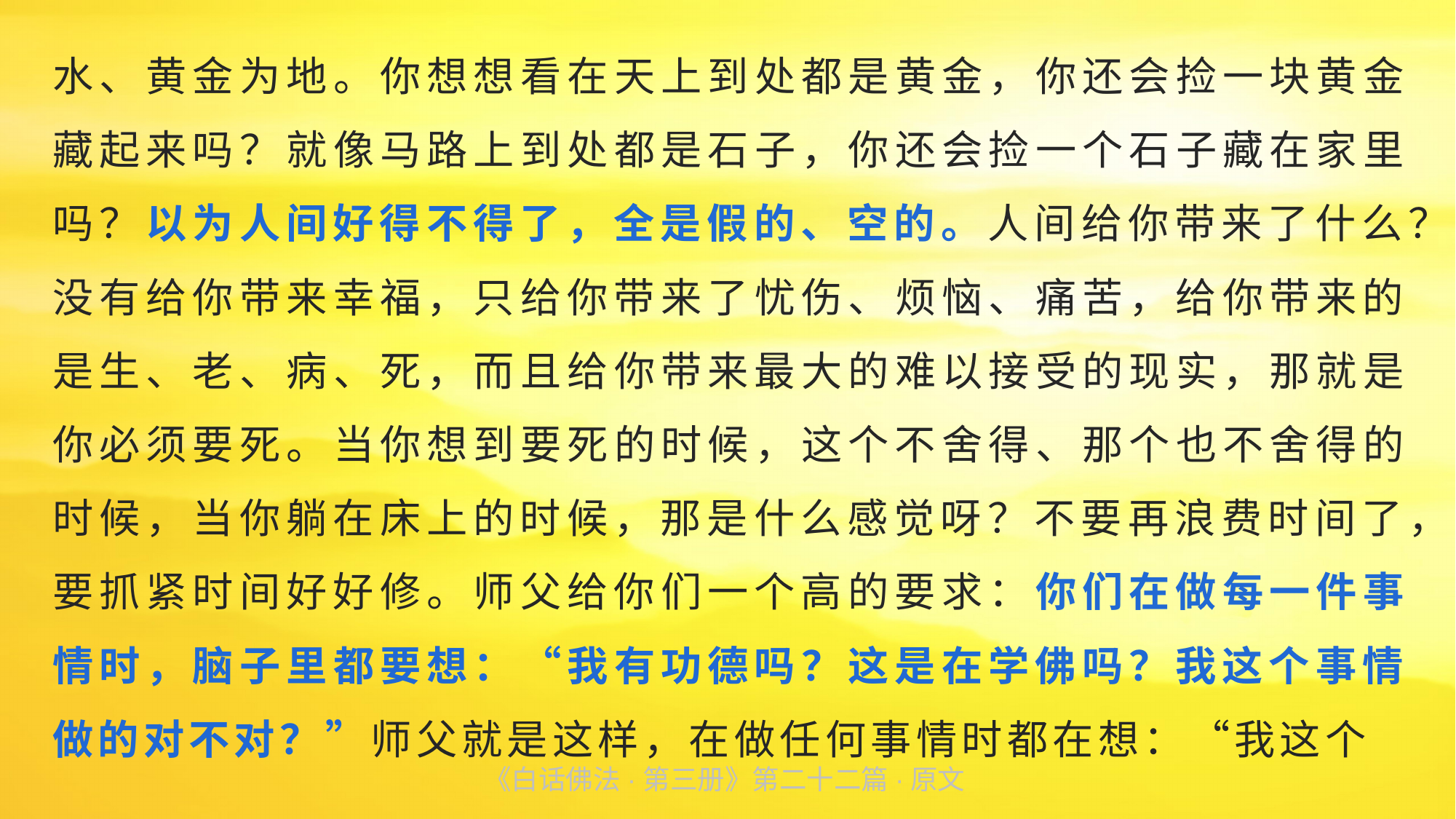

水、黄金为地。你想想看在天上到处都是黄金，你还会捡一块黄金藏起来吗？就像马路上到处都是石子，你还会捡一个石子藏在家里吗？以为人间好得不得了，全是假的、空的。人间给你带来了什么？没有给你带来幸福，只给你带来了忧伤、烦恼、痛苦，给你带来的是生、老、病、死，而且给你带来最大的难以接受的现实，那就是你必须要死。当你想到要死的时候，这个不舍得、那个也不舍得的时候，当你躺在床上的时候，那是什么感觉呀？不要再浪费时间了，要抓紧时间好好修。师父给你们一个高的要求：你们在做每一件事情时，脑子里都要想：“我有功德吗？这是在学佛吗？我这个事情做的对不对？”师父就是这样，在做任何事情时都在想：“我这个
《白话佛法·第三册》第二十二篇·原文